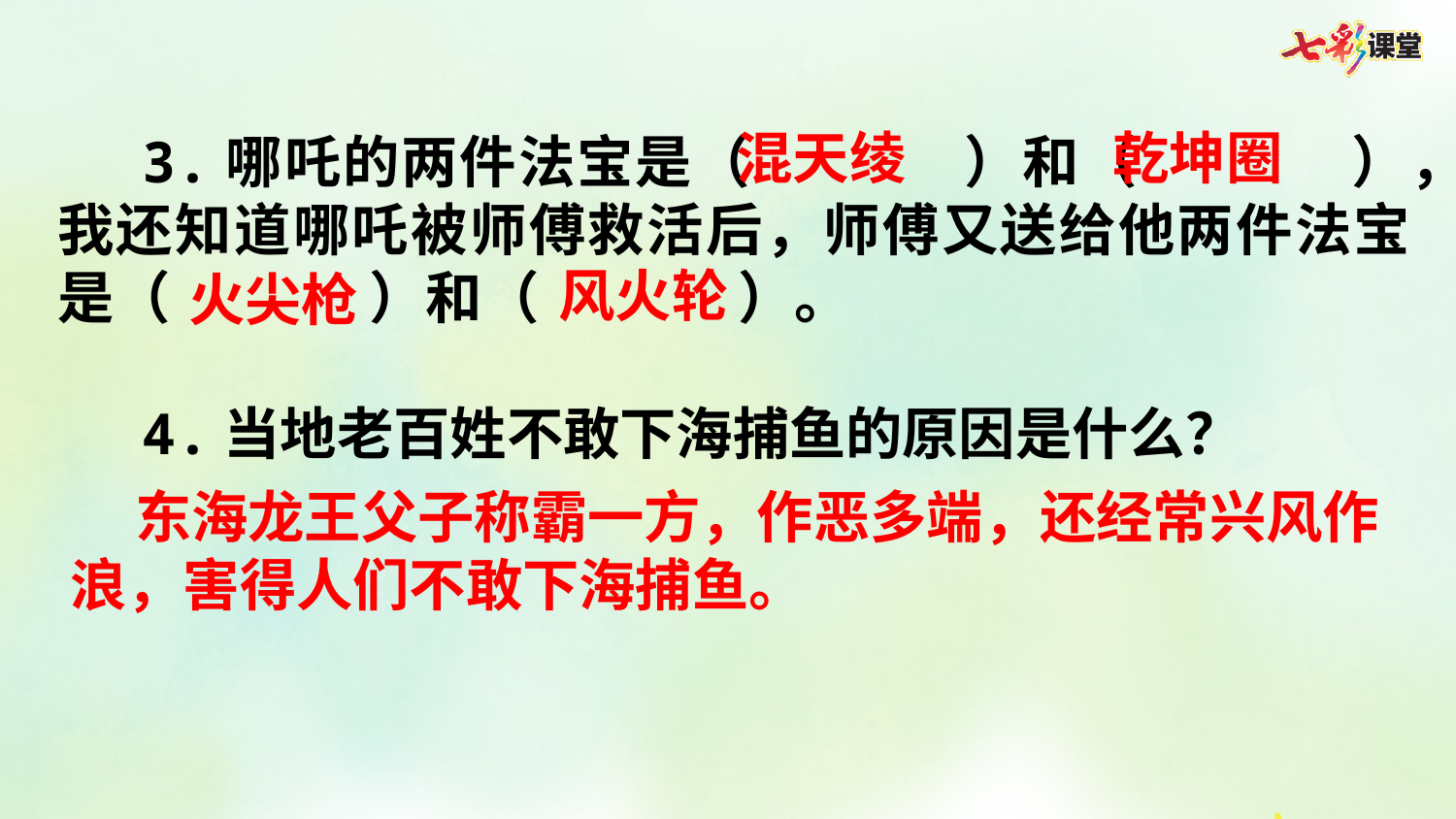

混天绫
乾坤圈
3.哪吒的两件法宝是（       ）和（       ），我还知道哪吒被师傅救活后，师傅又送给他两件法宝是（       ）和（       ）。

4.当地老百姓不敢下海捕鱼的原因是什么？
风火轮
火尖枪
    东海龙王父子称霸一方，作恶多端，还经常兴风作浪，害得人们不敢下海捕鱼。